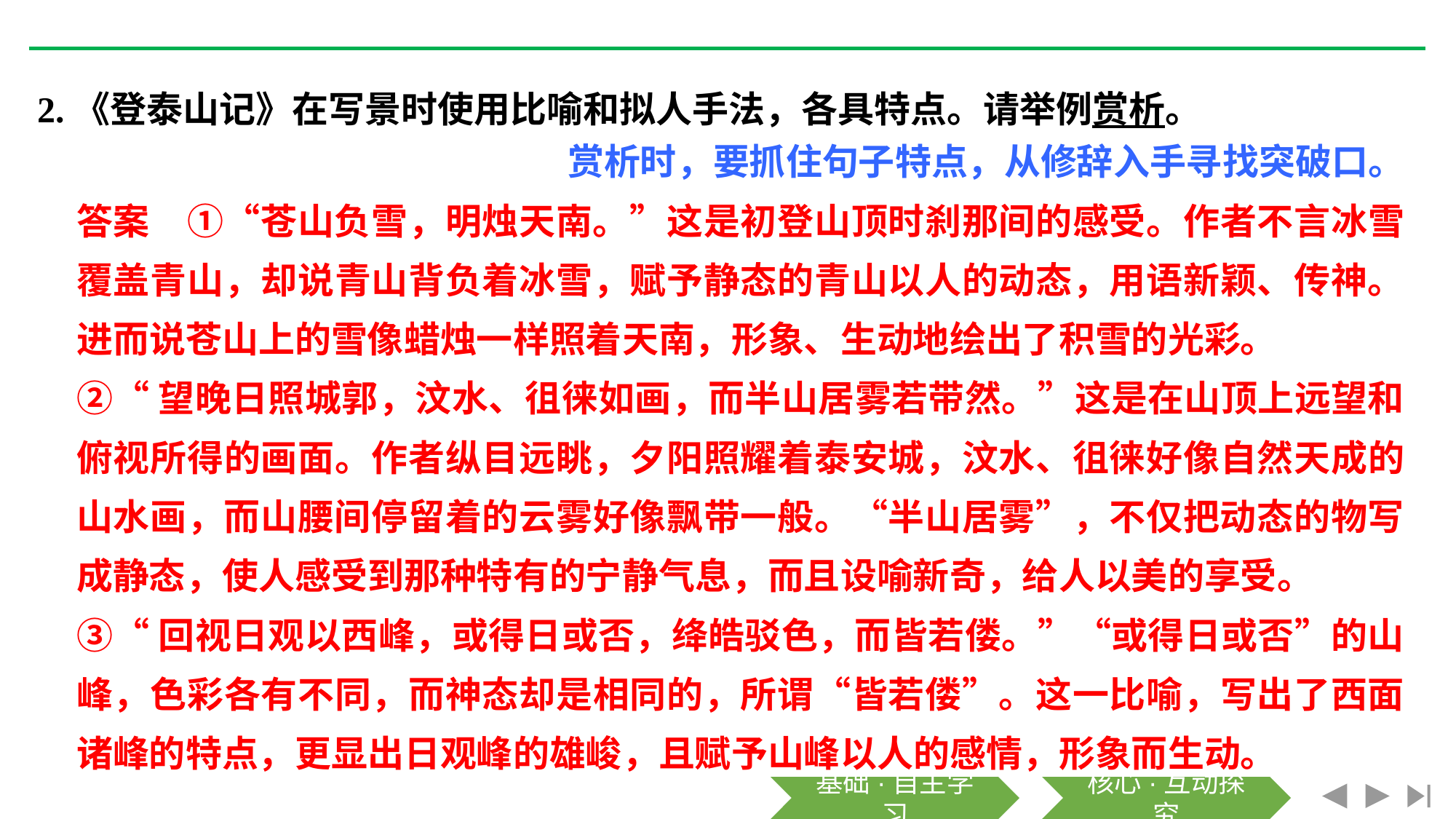

2.《登泰山记》在写景时使用比喻和拟人手法，各具特点。请举例赏析。
赏析时，要抓住句子特点，从修辞入手寻找突破口。
答案　①“苍山负雪，明烛天南。”这是初登山顶时刹那间的感受。作者不言冰雪覆盖青山，却说青山背负着冰雪，赋予静态的青山以人的动态，用语新颖、传神。进而说苍山上的雪像蜡烛一样照着天南，形象、生动地绘出了积雪的光彩。
②“望晚日照城郭，汶水、徂徕如画，而半山居雾若带然。”这是在山顶上远望和俯视所得的画面。作者纵目远眺，夕阳照耀着泰安城，汶水、徂徕好像自然天成的山水画，而山腰间停留着的云雾好像飘带一般。“半山居雾”，不仅把动态的物写成静态，使人感受到那种特有的宁静气息，而且设喻新奇，给人以美的享受。
③“回视日观以西峰，或得日或否，绛皓驳色，而皆若偻。”“或得日或否”的山峰，色彩各有不同，而神态却是相同的，所谓“皆若偻”。这一比喻，写出了西面诸峰的特点，更显出日观峰的雄峻，且赋予山峰以人的感情，形象而生动。